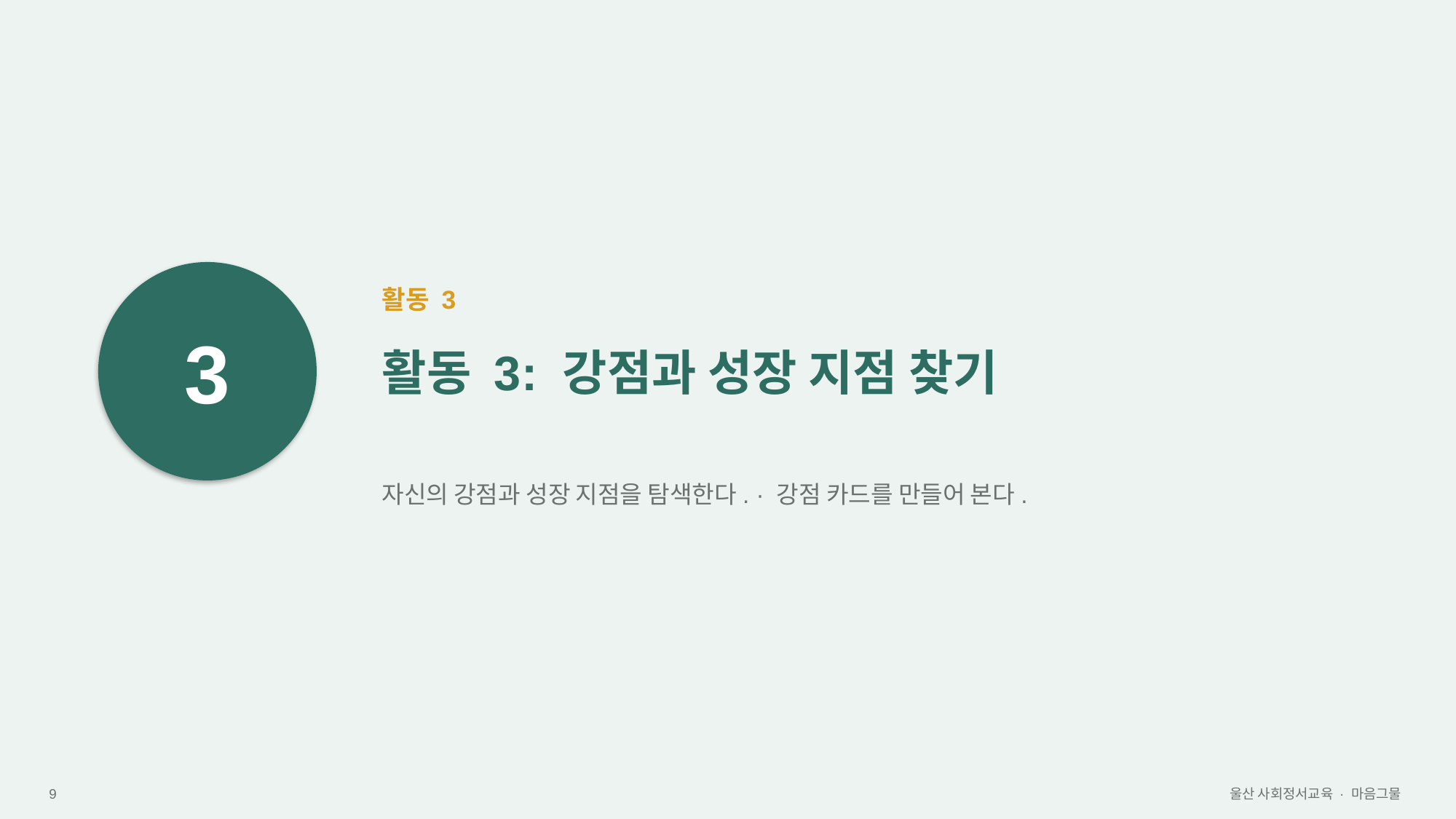

3
활동 3
활동 3: 강점과 성장 지점 찾기
자신의 강점과 성장 지점을 탐색한다. · 강점 카드를 만들어 본다.
9
울산 사회정서교육 · 마음그물